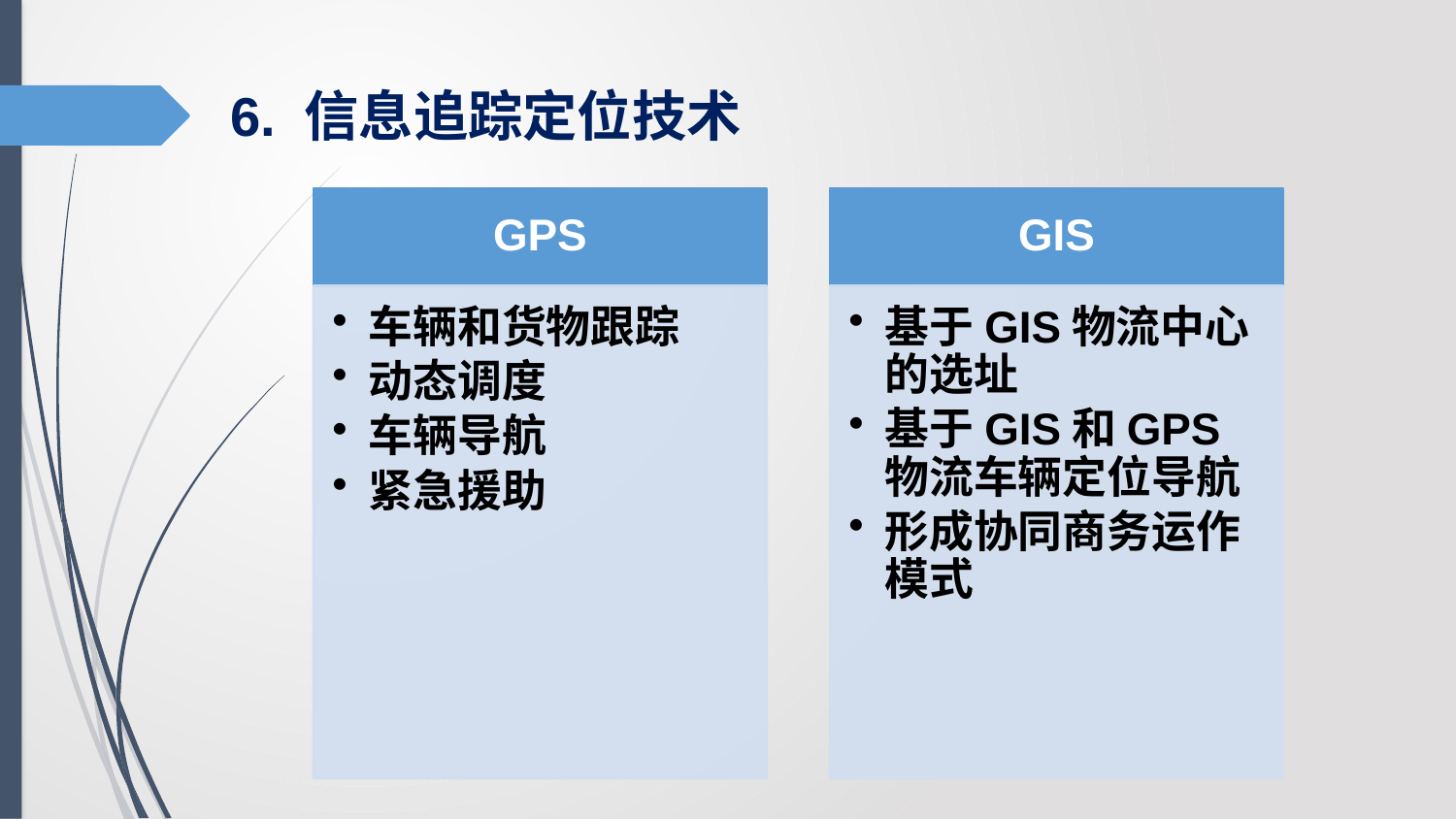

# 6. 信息追踪定位技术
GPS
车辆和货物跟踪
动态调度
车辆导航
紧急援助
GIS
基于GIS物流中心的选址
基于GIS和GPS物流车辆定位导航
形成协同商务运作模式